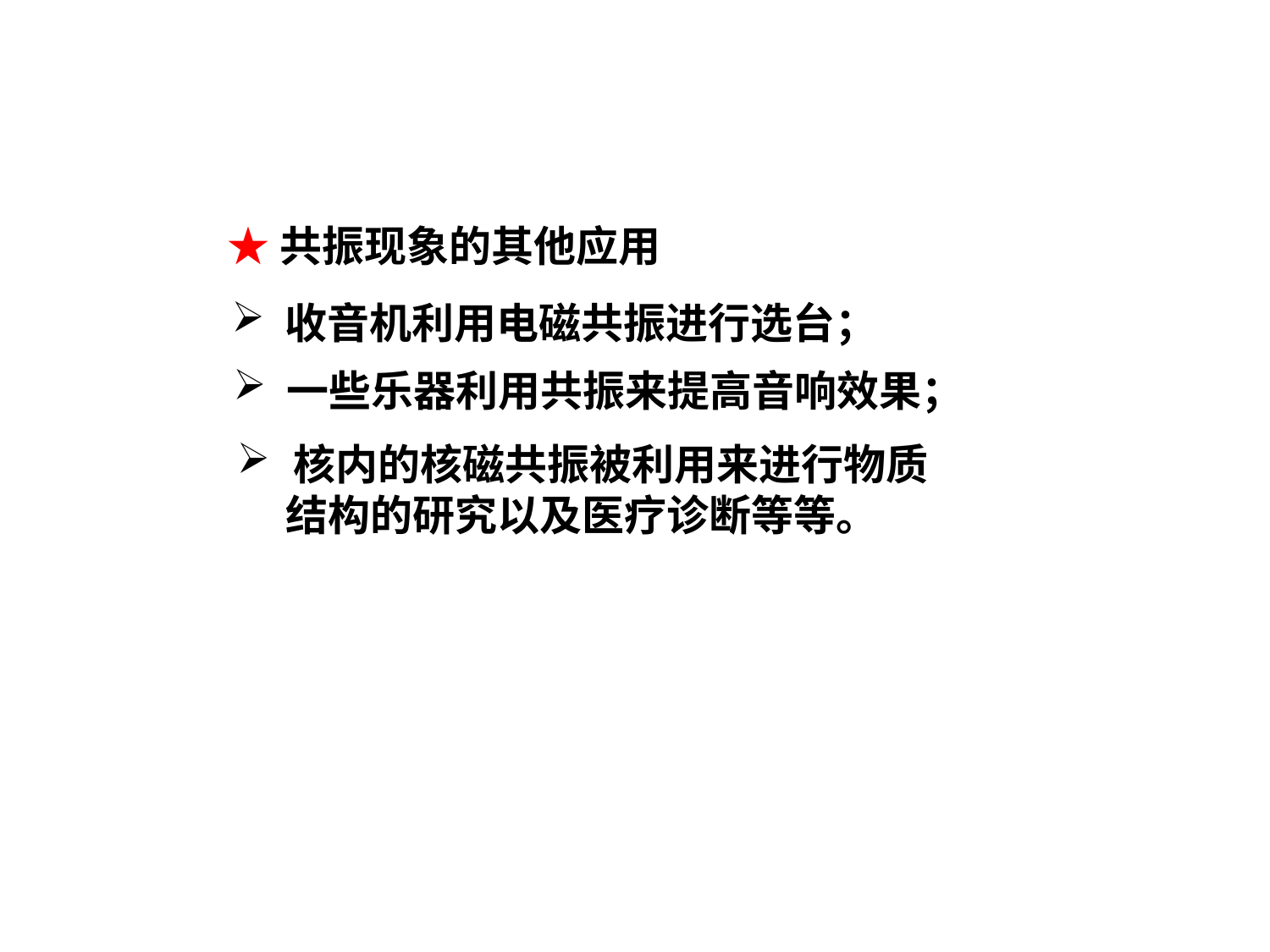

★共振现象的其他应用
 收音机利用电磁共振进行选台；
 核内的核磁共振被利用来进行物质
    结构的研究以及医疗诊断等等。
 一些乐器利用共振来提高音响效果；